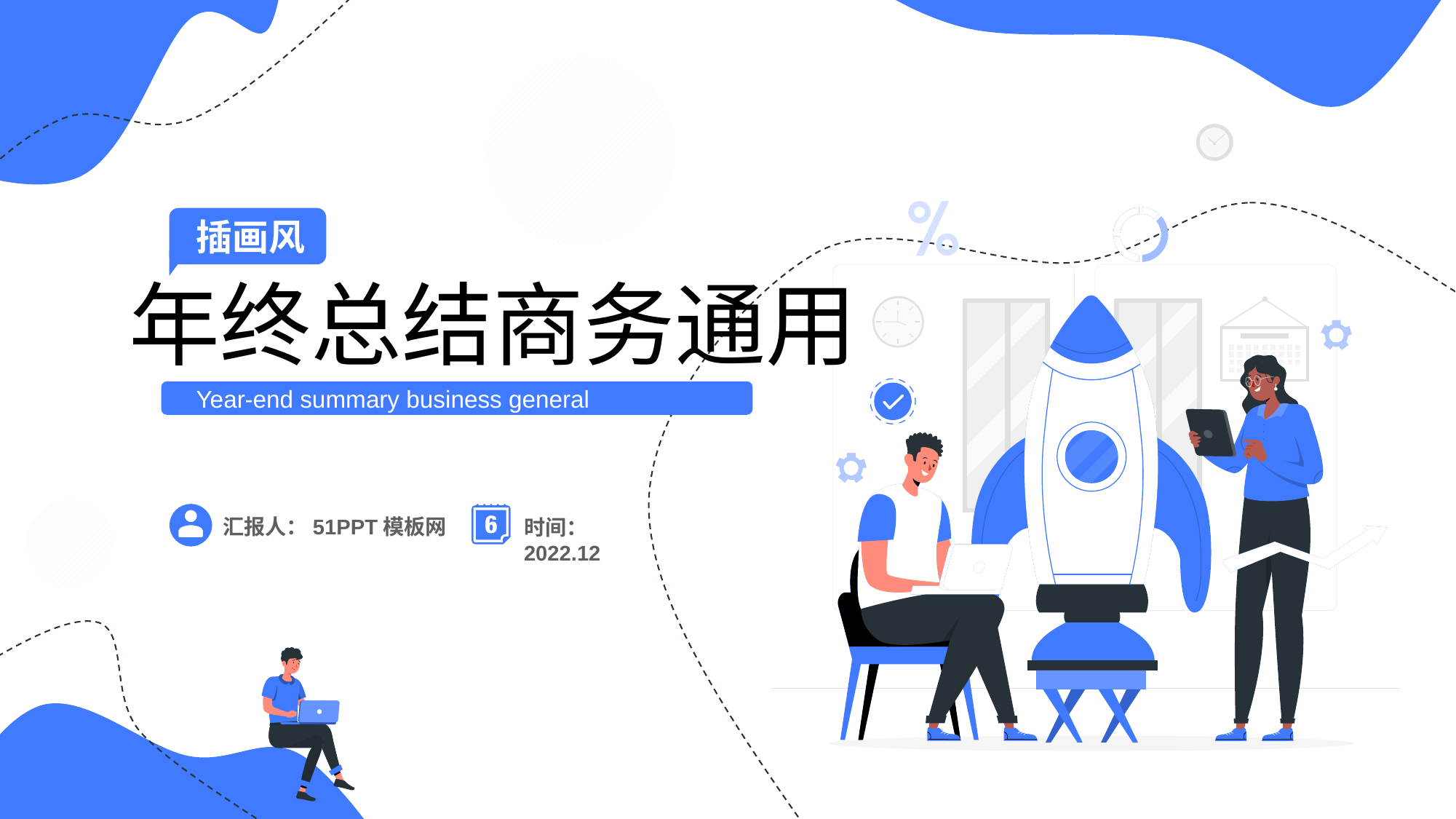

插画风

年终总结商务通用
Year-end summary business general

汇报人：51PPT模板网
时间：2022.12